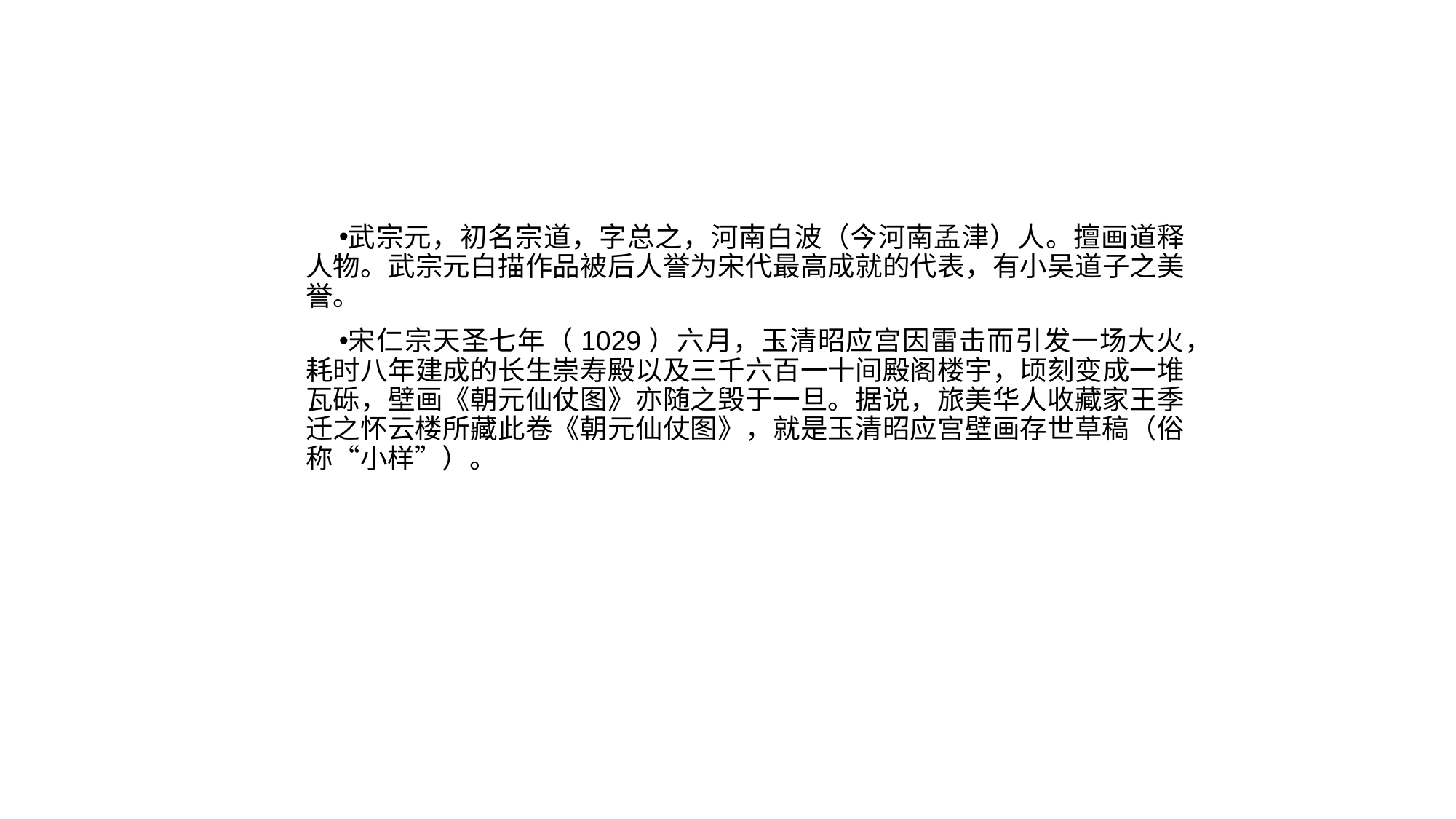

武宗元，初名宗道，字总之，河南白波（今河南孟津）人。擅画道释人物。武宗元白描作品被后人誉为宋代最高成就的代表，有小吴道子之美誉。
宋仁宗天圣七年（1029）六月，玉清昭应宫因雷击而引发一场大火，耗时八年建成的长生崇寿殿以及三千六百一十间殿阁楼宇，顷刻变成一堆瓦砾，壁画《朝元仙仗图》亦随之毁于一旦。据说，旅美华人收藏家王季迁之怀云楼所藏此卷《朝元仙仗图》，就是玉清昭应宫壁画存世草稿（俗称“小样”）。